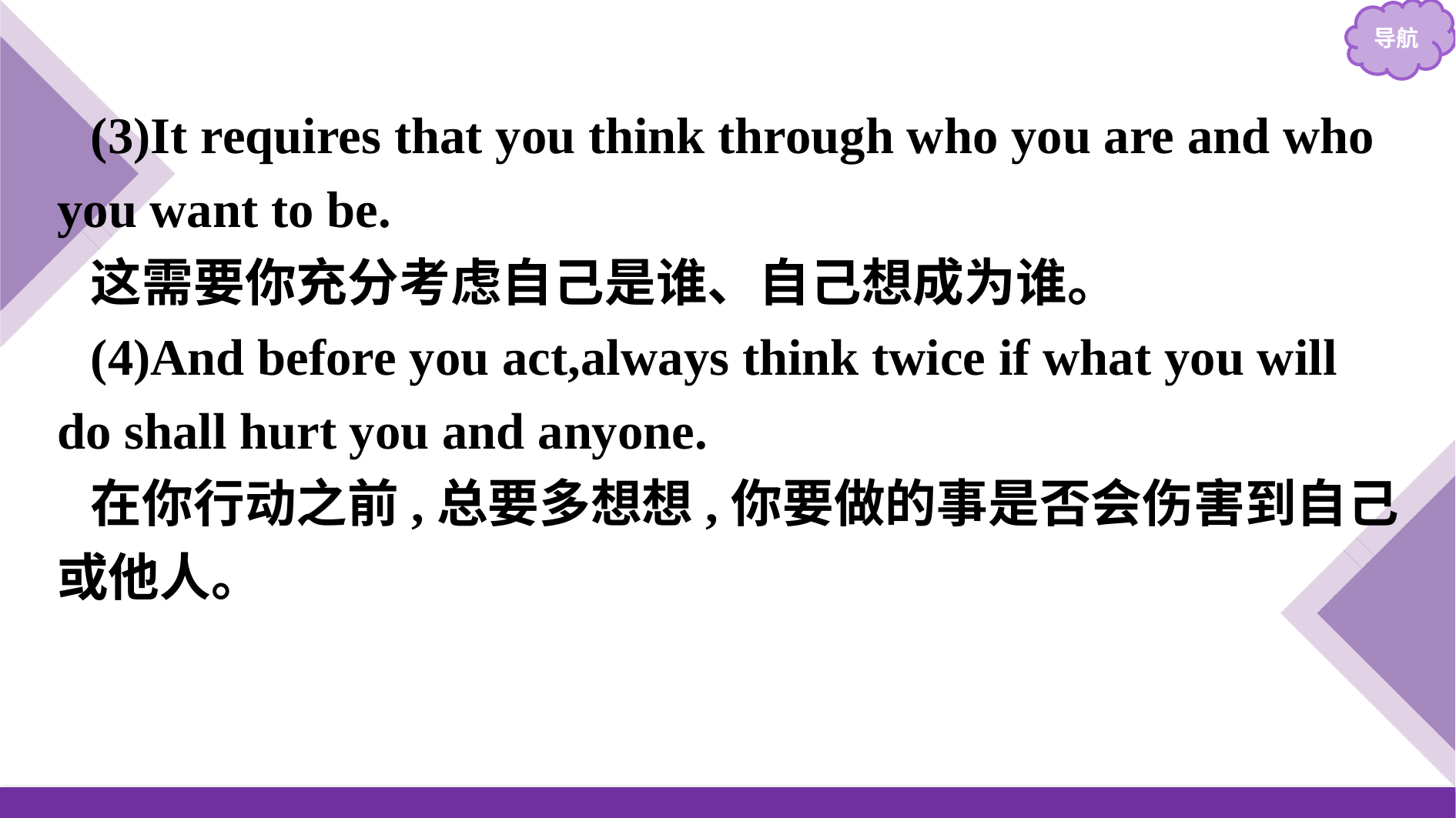

(3)It requires that you think through who you are and who you want to be.
这需要你充分考虑自己是谁、自己想成为谁。
(4)And before you act,always think twice if what you will do shall hurt you and anyone.
在你行动之前,总要多想想,你要做的事是否会伤害到自己或他人。